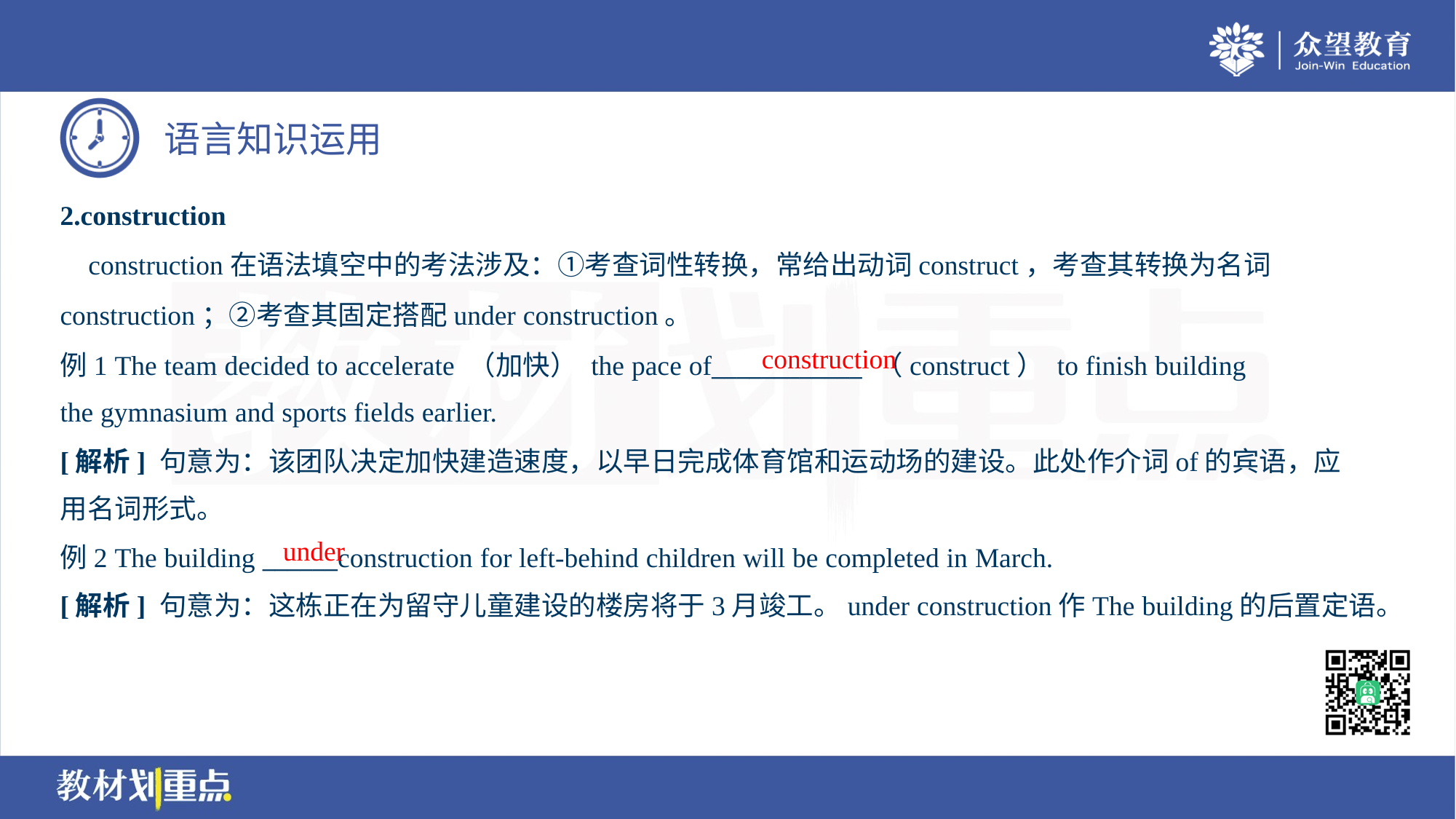

2.construction
    construction在语法填空中的考法涉及：①考查词性转换，常给出动词construct，考查其转换为名词
construction；②考查其固定搭配under construction。
例1 The team decided to accelerate （加快） the pace of____________ （construct） to finish building
the gymnasium and sports fields earlier.
construction
[解析] 句意为：该团队决定加快建造速度，以早日完成体育馆和运动场的建设。此处作介词of的宾语，应
用名词形式。
under
例2 The building ______construction for left-behind children will be completed in March.
[解析] 句意为：这栋正在为留守儿童建设的楼房将于3月竣工。under construction作The building的后置定语。